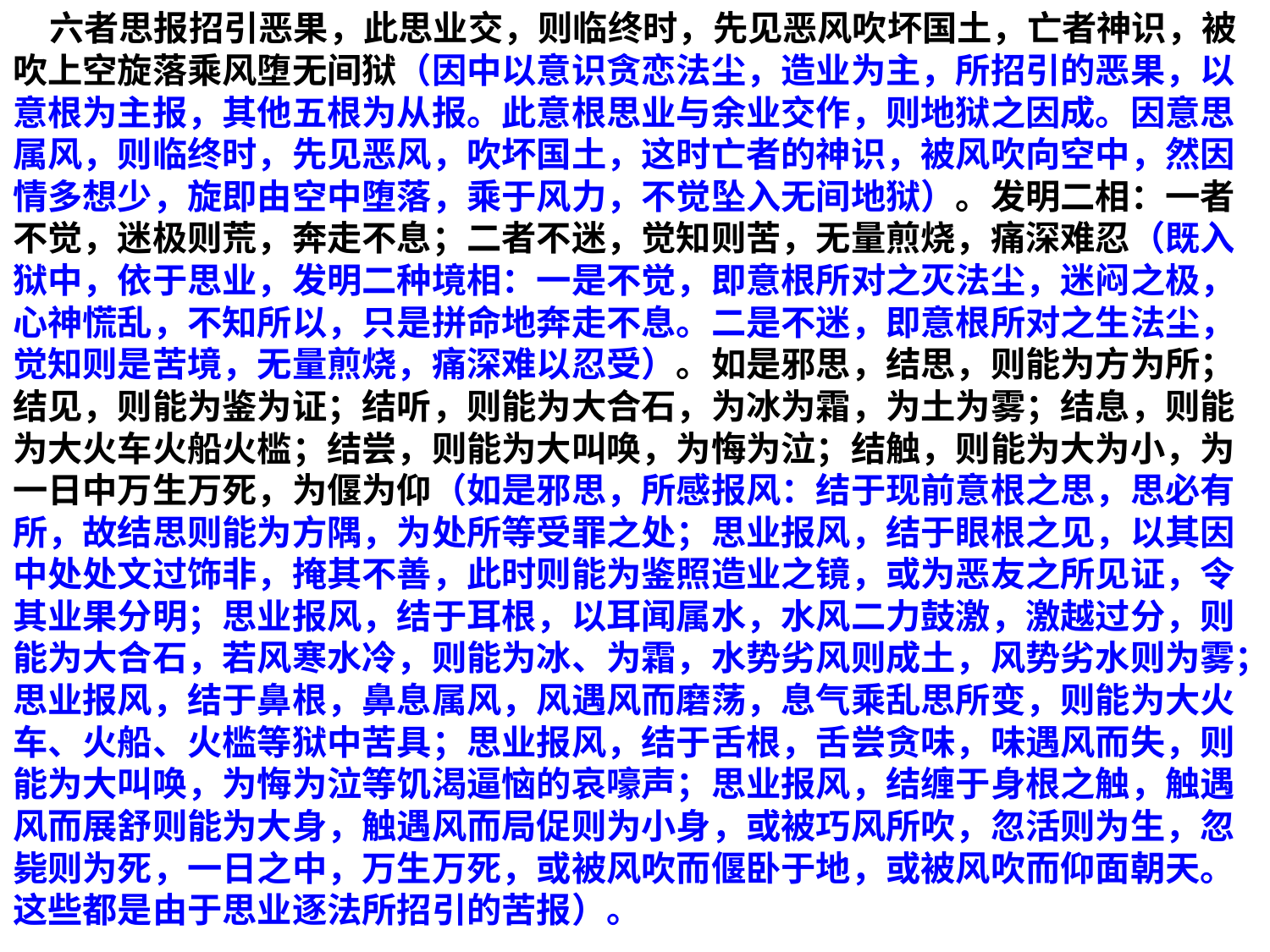

六者思报招引恶果，此思业交，则临终时，先见恶风吹坏国土，亡者神识，被吹上空旋落乘风堕无间狱（因中以意识贪恋法尘，造业为主，所招引的恶果，以意根为主报，其他五根为从报。此意根思业与余业交作，则地狱之因成。因意思属风，则临终时，先见恶风，吹坏国土，这时亡者的神识，被风吹向空中，然因情多想少，旋即由空中堕落，乘于风力，不觉坠入无间地狱）。发明二相：一者不觉，迷极则荒，奔走不息；二者不迷，觉知则苦，无量煎烧，痛深难忍（既入狱中，依于思业，发明二种境相：一是不觉，即意根所对之灭法尘，迷闷之极，心神慌乱，不知所以，只是拼命地奔走不息。二是不迷，即意根所对之生法尘，觉知则是苦境，无量煎烧，痛深难以忍受）。如是邪思，结思，则能为方为所；结见，则能为鉴为证；结听，则能为大合石，为冰为霜，为土为雾；结息，则能为大火车火船火槛；结尝，则能为大叫唤，为悔为泣；结触，则能为大为小，为一日中万生万死，为偃为仰（如是邪思，所感报风：结于现前意根之思，思必有所，故结思则能为方隅，为处所等受罪之处；思业报风，结于眼根之见，以其因中处处文过饰非，掩其不善，此时则能为鉴照造业之镜，或为恶友之所见证，令其业果分明；思业报风，结于耳根，以耳闻属水，水风二力鼓激，激越过分，则能为大合石，若风寒水冷，则能为冰、为霜，水势劣风则成土，风势劣水则为雾；思业报风，结于鼻根，鼻息属风，风遇风而磨荡，息气乘乱思所变，则能为大火车、火船、火槛等狱中苦具；思业报风，结于舌根，舌尝贪味，味遇风而失，则能为大叫唤，为悔为泣等饥渴逼恼的哀嚎声；思业报风，结缠于身根之触，触遇风而展舒则能为大身，触遇风而局促则为小身，或被巧风所吹，忽活则为生，忽毙则为死，一日之中，万生万死，或被风吹而偃卧于地，或被风吹而仰面朝天。这些都是由于思业逐法所招引的苦报）。